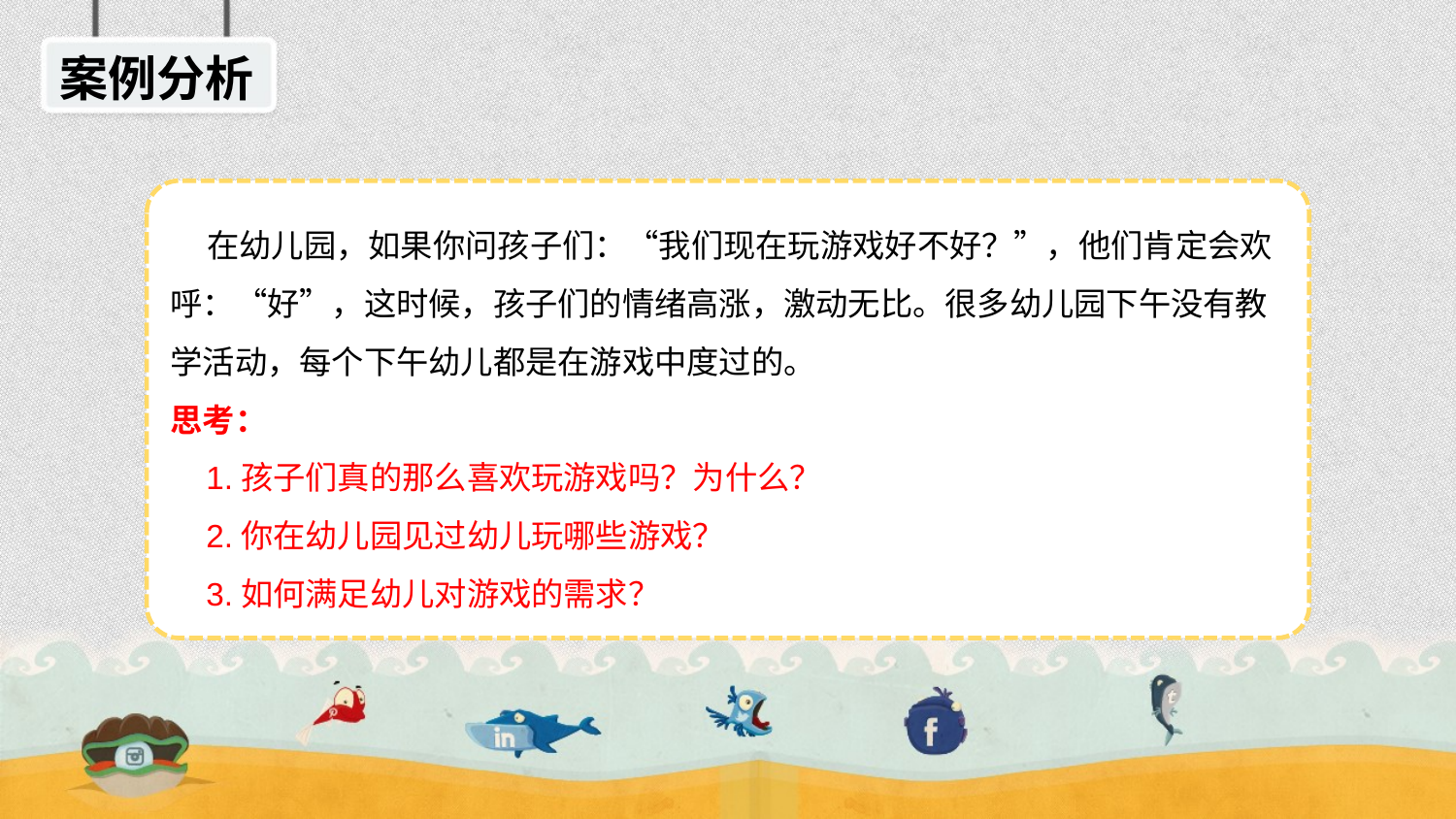

案例分析
    在幼儿园，如果你问孩子们：“我们现在玩游戏好不好？”，他们肯定会欢呼：“好”，这时候，孩子们的情绪高涨，激动无比。很多幼儿园下午没有教学活动，每个下午幼儿都是在游戏中度过的。
思考：
    1.孩子们真的那么喜欢玩游戏吗？为什么？
    2.你在幼儿园见过幼儿玩哪些游戏？
    3.如何满足幼儿对游戏的需求？